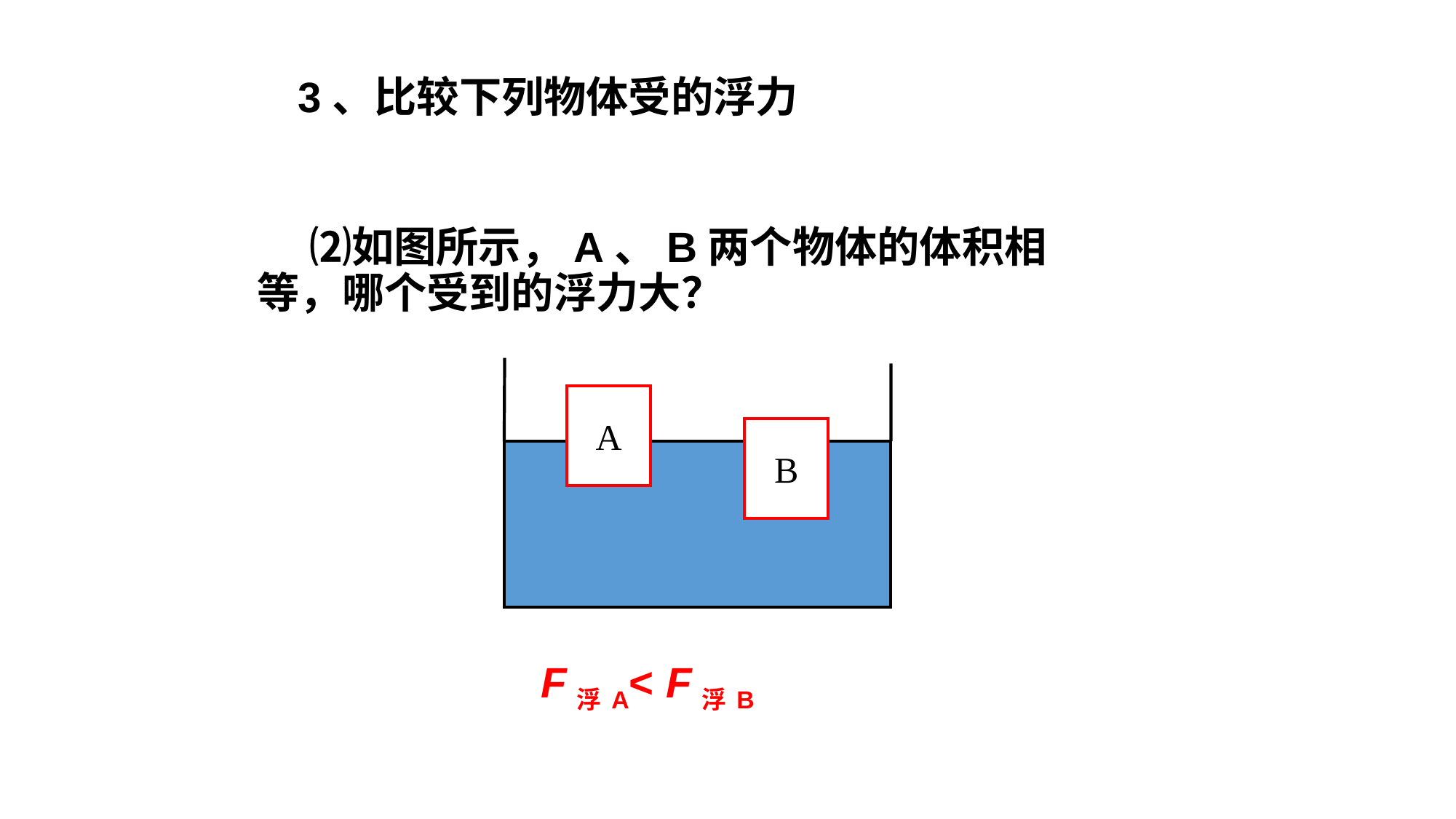

3、比较下列物体受的浮力
# ⑵如图所示，A、B两个物体的体积相
等，哪个受到的浮力大？

A
B

F浮A< F浮B